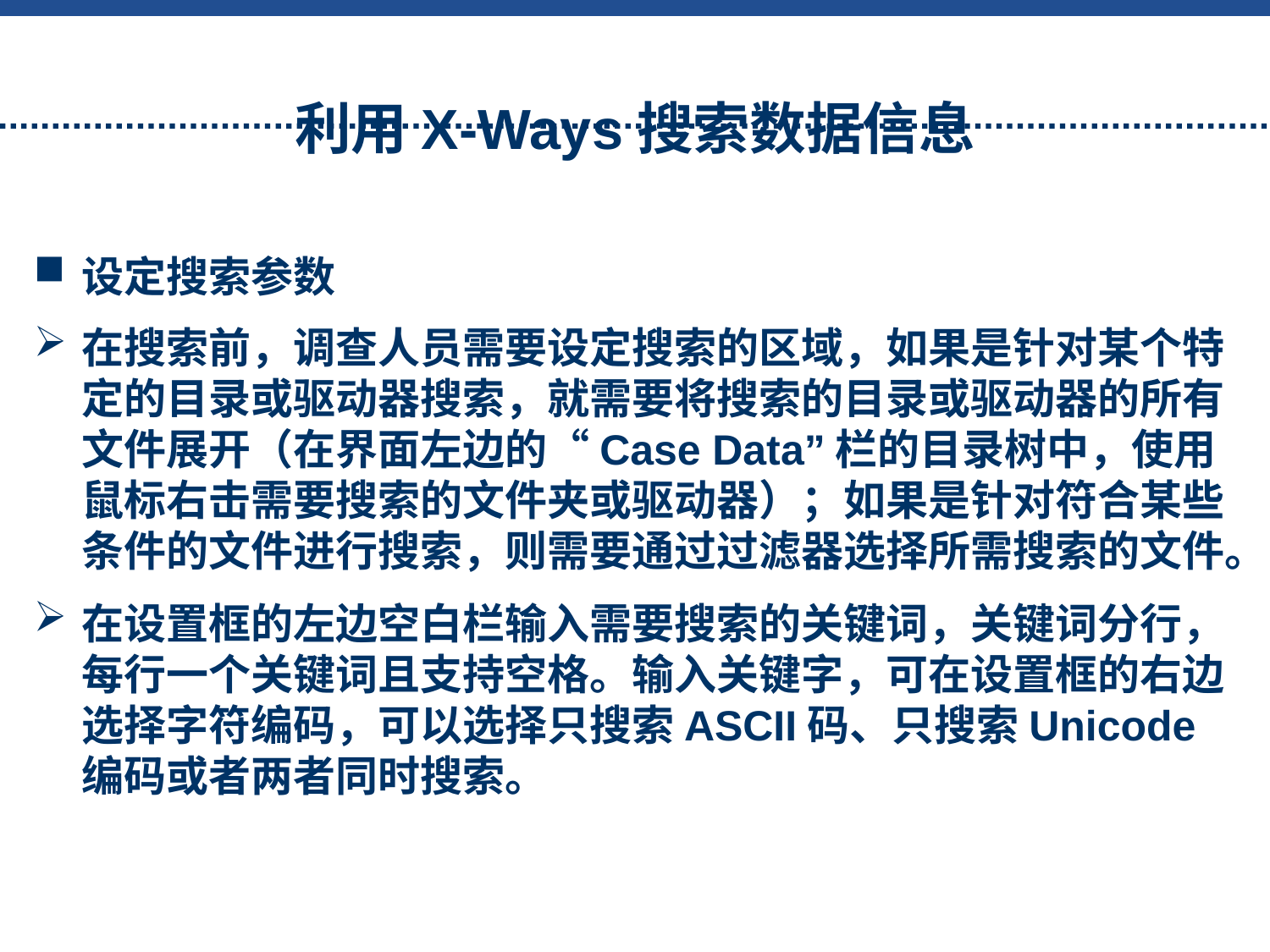

# 利用X-Ways搜索数据信息
设定搜索参数
在搜索前，调查人员需要设定搜索的区域，如果是针对某个特定的目录或驱动器搜索，就需要将搜索的目录或驱动器的所有文件展开（在界面左边的“Case Data”栏的目录树中，使用鼠标右击需要搜索的文件夹或驱动器）；如果是针对符合某些条件的文件进行搜索，则需要通过过滤器选择所需搜索的文件。
在设置框的左边空白栏输入需要搜索的关键词，关键词分行，每行一个关键词且支持空格。输入关键字，可在设置框的右边选择字符编码，可以选择只搜索ASCII码、只搜索Unicode编码或者两者同时搜索。